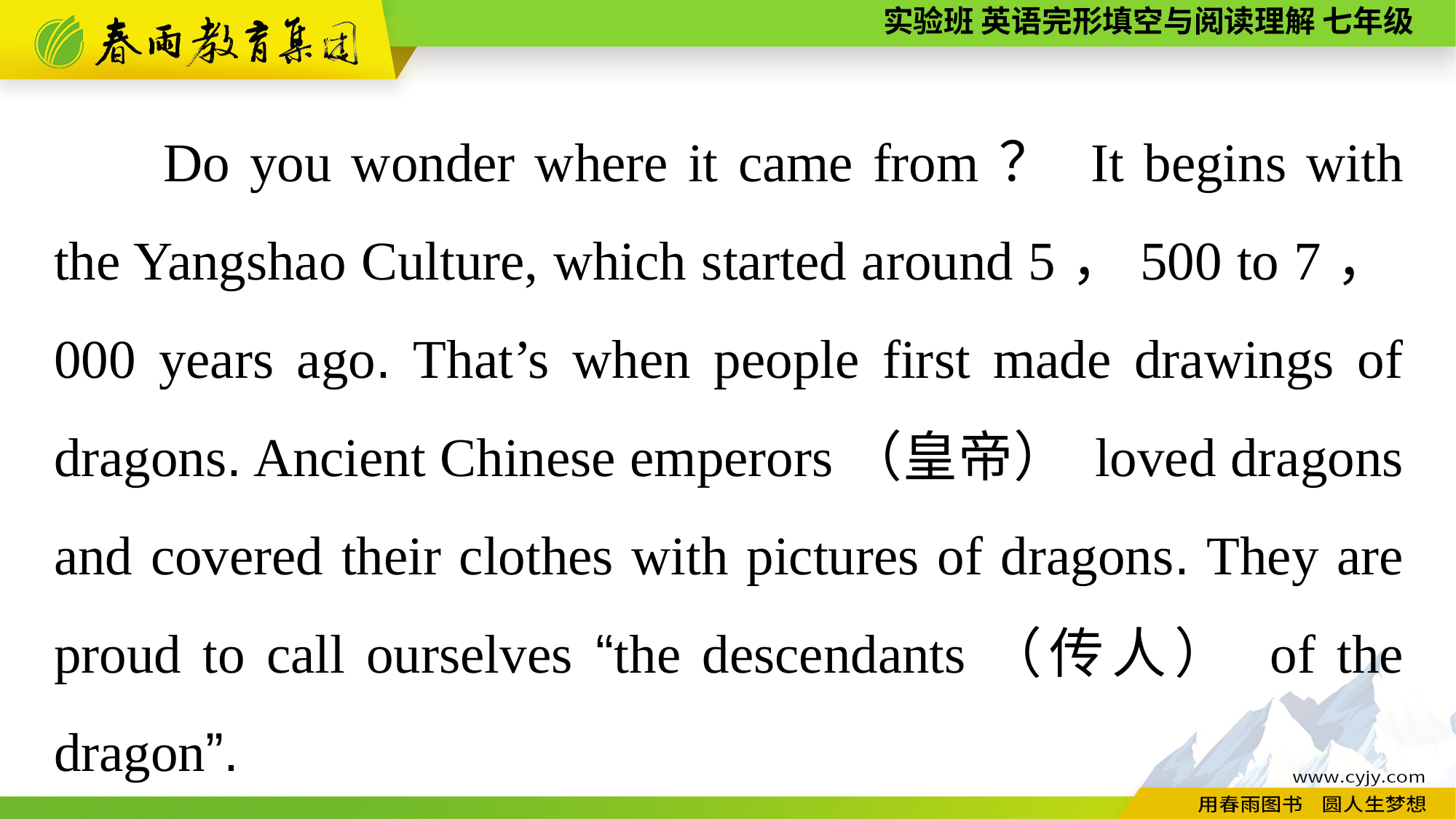

Do you wonder where it came from？ It begins with the Yangshao Culture, which started around 5，500 to 7，000 years ago. That’s when people first made drawings of dragons. Ancient Chinese emperors（皇帝） loved dragons and covered their clothes with pictures of dragons. They are proud to call ourselves “the descendants（传人） of the dragon”.